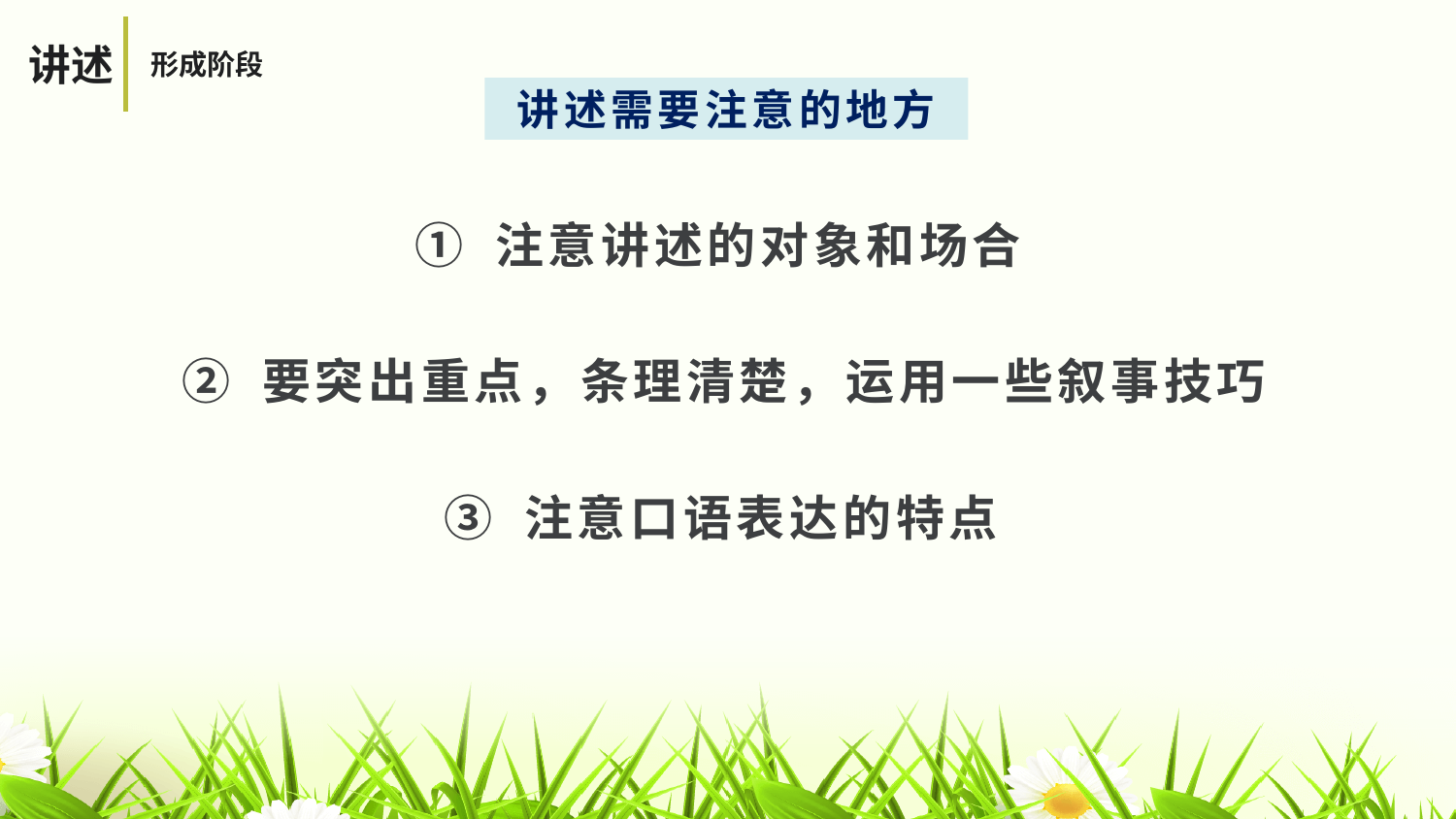

讲述
形成阶段
讲述需要注意的地方
① 注意讲述的对象和场合
② 要突出重点，条理清楚，运用一些叙事技巧
③ 注意口语表达的特点